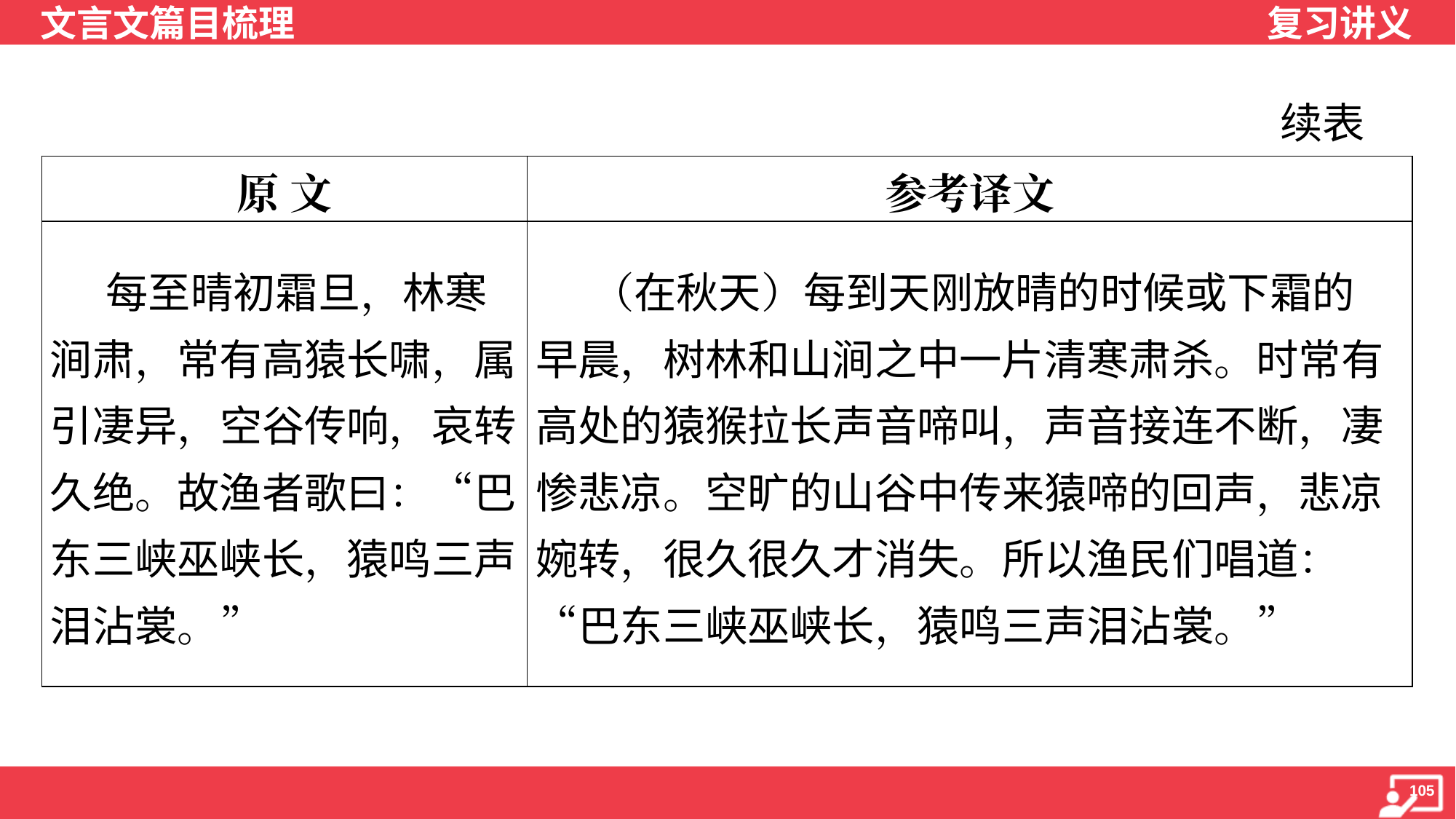

续表
| 原 文 | 参考译文 |
| --- | --- |
| 每至晴初霜旦，林寒涧肃，常有高猿长啸，属引凄异，空谷传响，哀转久绝。故渔者歌曰：“巴东三峡巫峡长，猿鸣三声泪沾裳。” | （在秋天）每到天刚放晴的时候或下霜的 早晨，树林和山涧之中一片清寒肃杀。时常有 高处的猿猴拉长声音啼叫，声音接连不断，凄 惨悲凉。空旷的山谷中传来猿啼的回声，悲凉 婉转，很久很久才消失。所以渔民们唱道：“巴东三峡巫峡长，猿鸣三声泪沾裳。” |